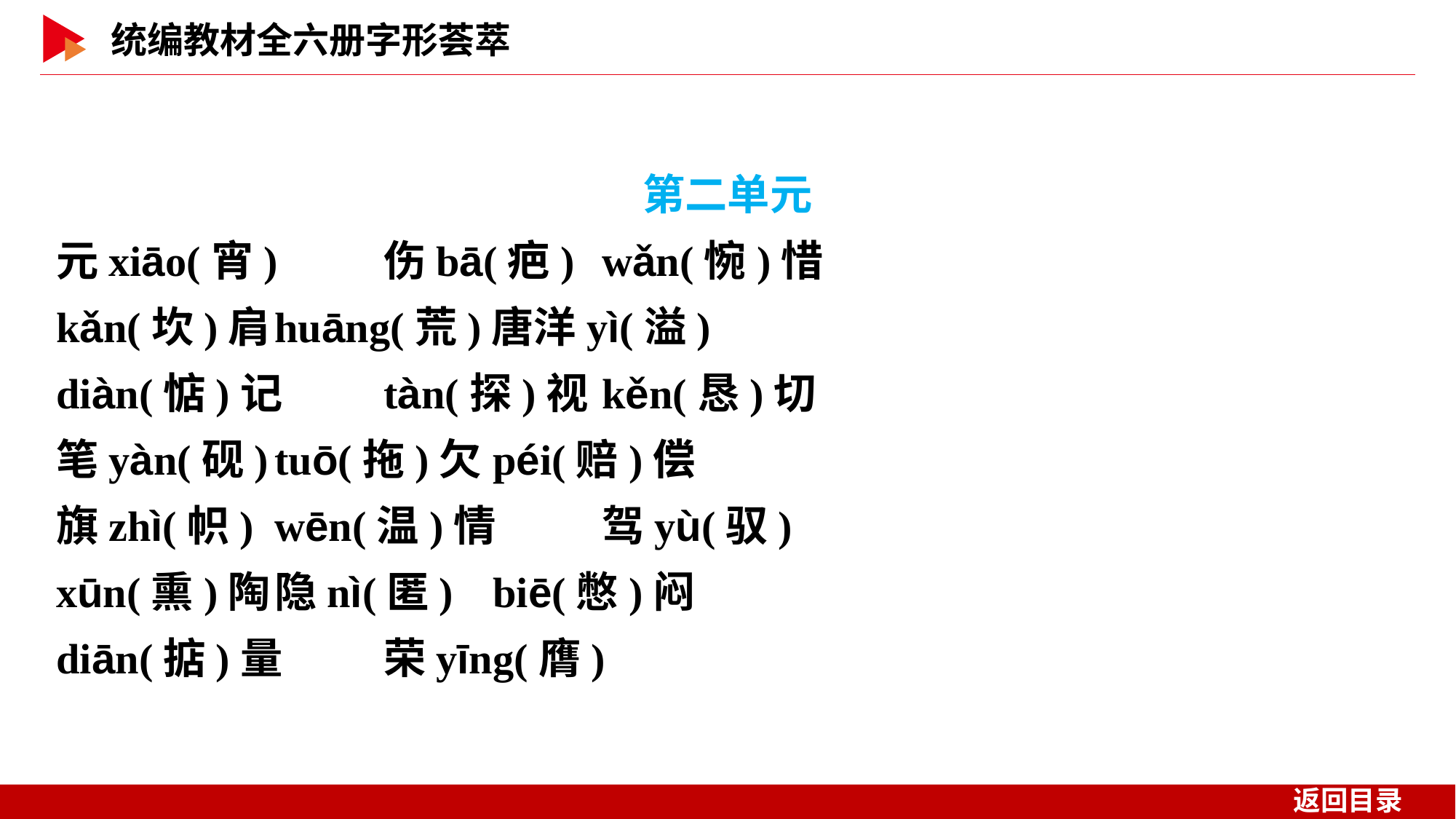

第二单元
元xiāo(宵)	伤bā(疤)	wǎn(惋)惜
kǎn(坎)肩	huāng(荒)唐洋yì(溢)
diàn(惦)记	tàn(探)视	kěn(恳)切
笔yàn(砚)	tuō(拖)欠	péi(赔)偿
旗zhì(帜)	wēn(温)情	驾yù(驭)
xūn(熏)陶	隐nì(匿)	biē(憋)闷
diān(掂)量	荣yīng(膺)